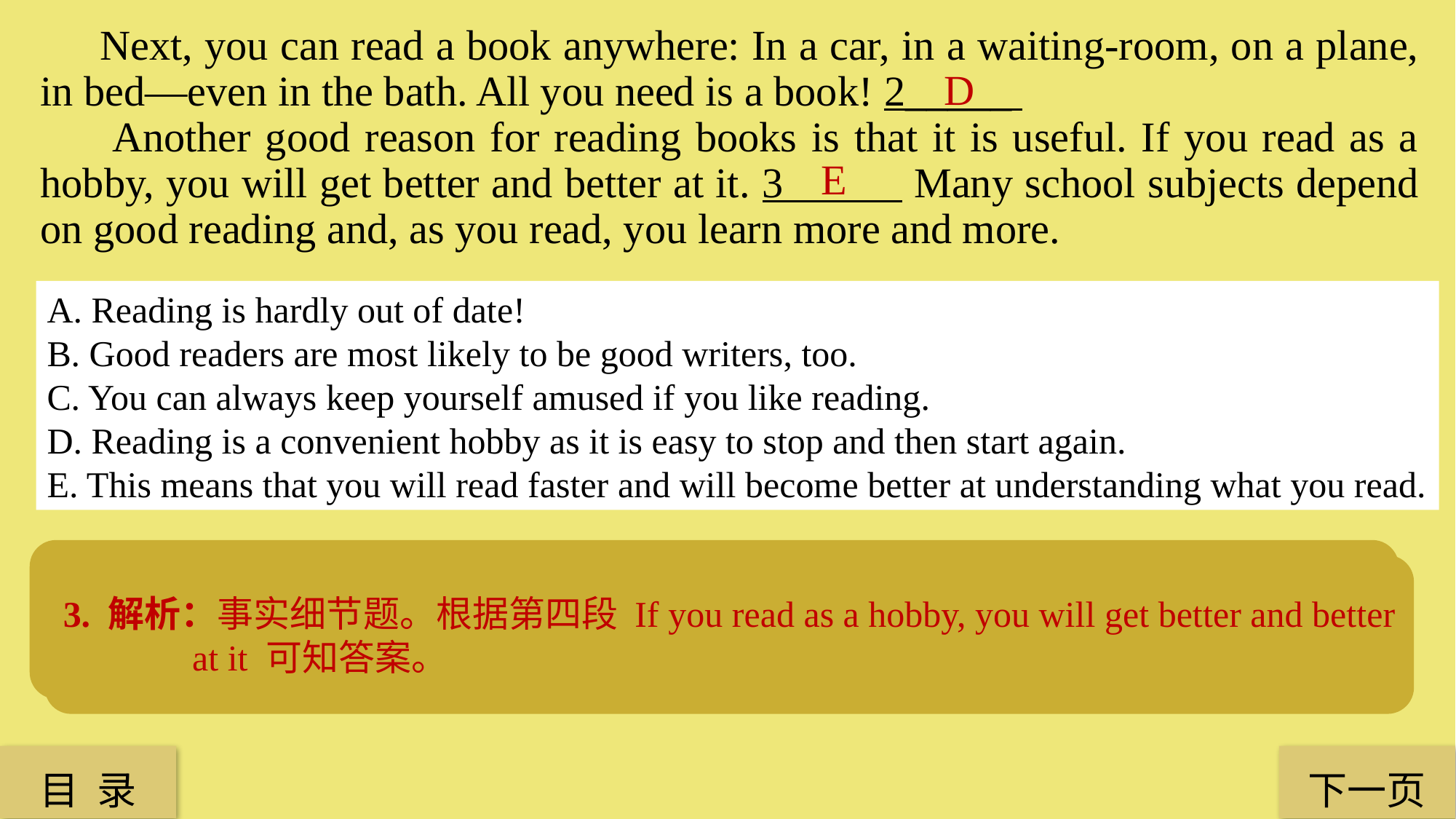

Next, you can read a book anywhere: In a car, in a waiting-room, on a plane, in bed—even in the bath. All you need is a book! 2_____
     Another good reason for reading books is that it is useful. If you read as a hobby, you will get better and better at it. 3           Many school subjects depend on good reading and, as you read, you learn more and more.
D
E
A. Reading is hardly out of date!
B. Good readers are most likely to be good writers, too.
C. You can always keep yourself amused if you like reading.
D. Reading is a convenient hobby as it is easy to stop and then start again.
E. This means that you will read faster and will become better at understanding what you read.
2. 解析：推理判断题。根据第三段 you can read a book anywhere: In a car, in a waiting-room, on a plane, in bed—even in the bath 和 All you need is a book! 这两句，推断出读书是一种容易开始和结束的爱好，非常便捷。
3. 解析：事实细节题。根据第四段 If you read as a hobby, you will get better and better at it 可知答案。